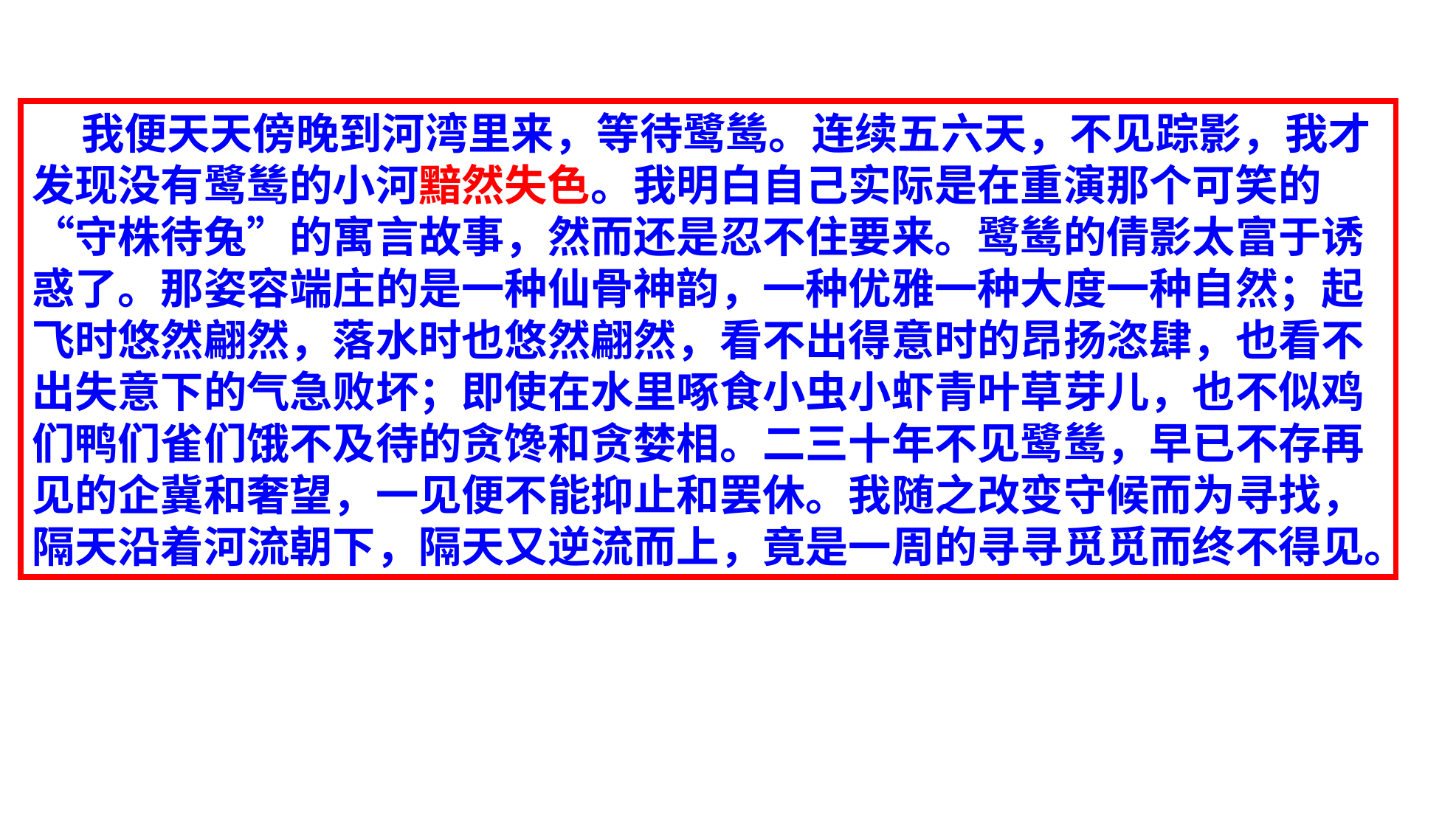

我便天天傍晚到河湾里来，等待鹭鸶。连续五六天，不见踪影，我才发现没有鹭鸶的小河黯然失色。我明白自己实际是在重演那个可笑的“守株待兔”的寓言故事，然而还是忍不住要来。鹭鸶的倩影太富于诱惑了。那姿容端庄的是一种仙骨神韵，一种优雅一种大度一种自然；起飞时悠然翩然，落水时也悠然翩然，看不出得意时的昂扬恣肆，也看不出失意下的气急败坏；即使在水里啄食小虫小虾青叶草芽儿，也不似鸡们鸭们雀们饿不及待的贪馋和贪婪相。二三十年不见鹭鸶，早已不存再见的企冀和奢望，一见便不能抑止和罢休。我随之改变守候而为寻找，隔天沿着河流朝下，隔天又逆流而上，竟是一周的寻寻觅觅而终不得见。